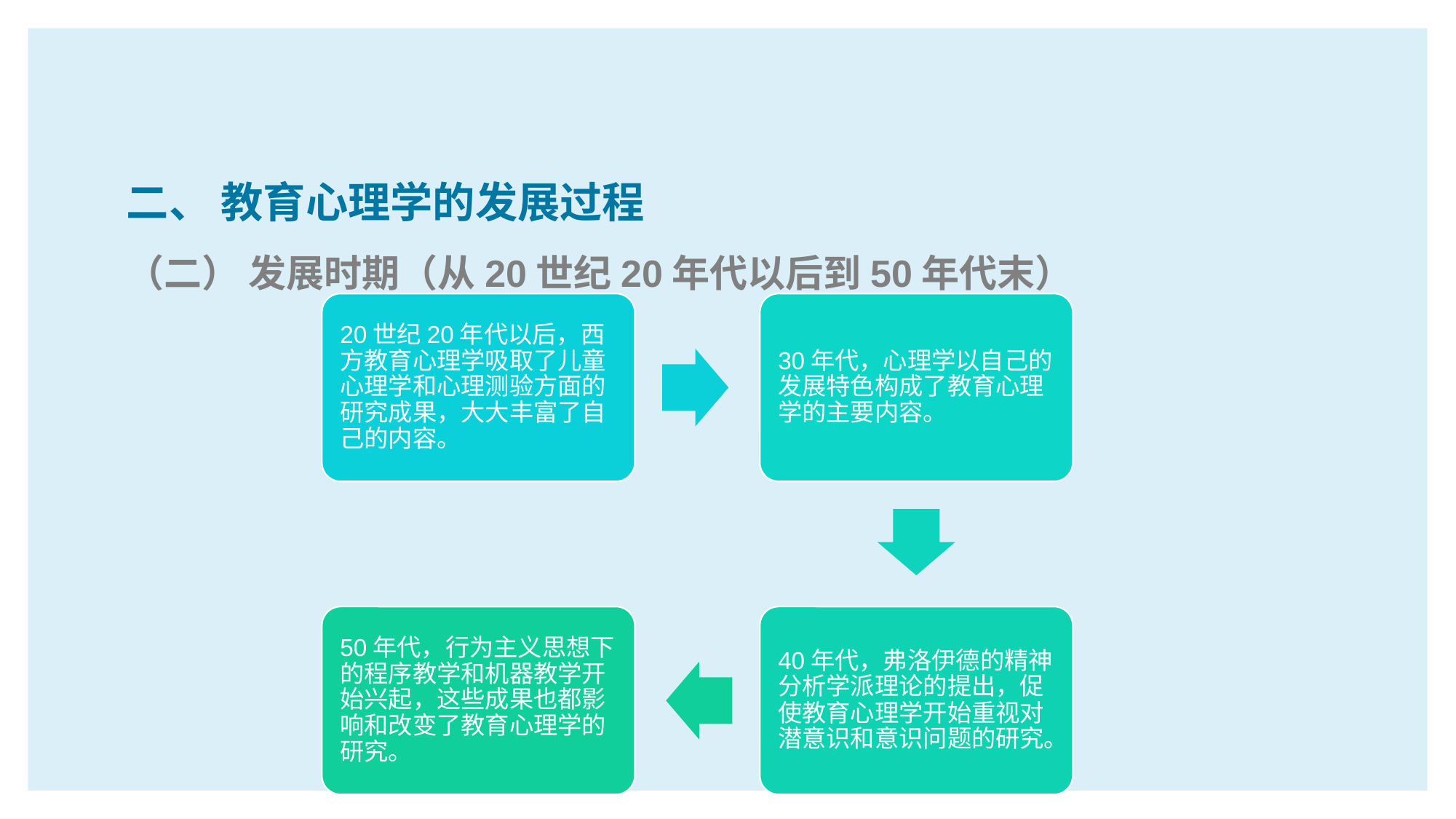

二、 教育心理学的发展过程
（二） 发展时期（从20世纪20年代以后到50年代末）
20世纪20年代以后，西方教育心理学吸取了儿童心理学和心理测验方面的研究成果，大大丰富了自己的内容。

30年代，心理学以自己的发展特色构成了教育心理学的主要内容。

40年代，弗洛伊德的精神分析学派理论的提出，促使教育心理学开始重视对潜意识和意识问题的研究。

50年代，行为主义思想下的程序教学和机器教学开始兴起，这些成果也都影响和改变了教育心理学的研究。